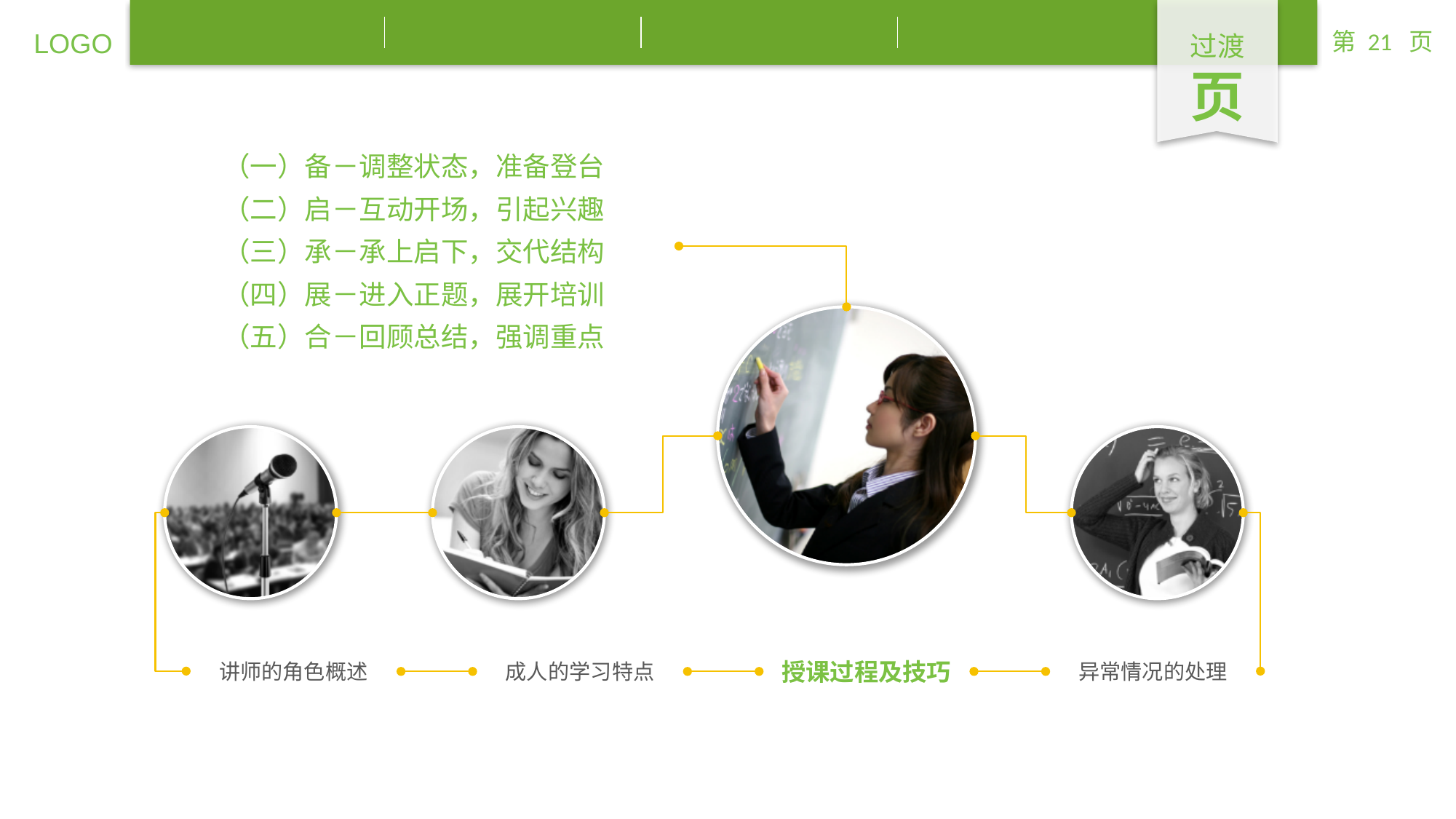

过渡
页
（一）备－调整状态，准备登台
（二）启－互动开场，引起兴趣
（三）承－承上启下，交代结构
（四）展－进入正题，展开培训
（五）合－回顾总结，强调重点

授课过程及技巧
讲师的角色概述
成人的学习特点
异常情况的处理